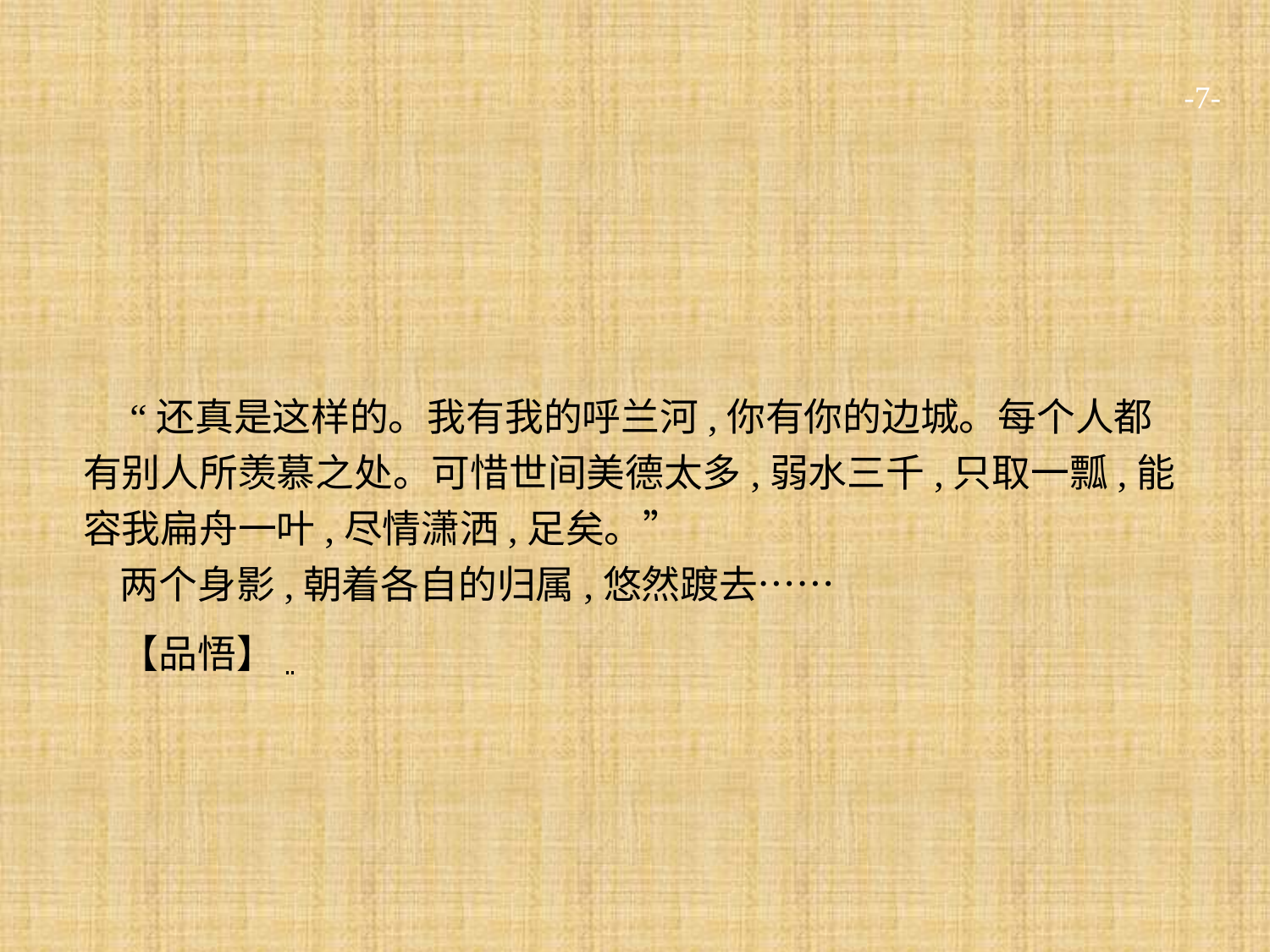

-7-
 “还真是这样的。我有我的呼兰河,你有你的边城。每个人都有别人所羡慕之处。可惜世间美德太多,弱水三千,只取一瓢,能容我扁舟一叶,尽情潇洒,足矣。”
两个身影,朝着各自的归属,悠然踱去……
【品悟】